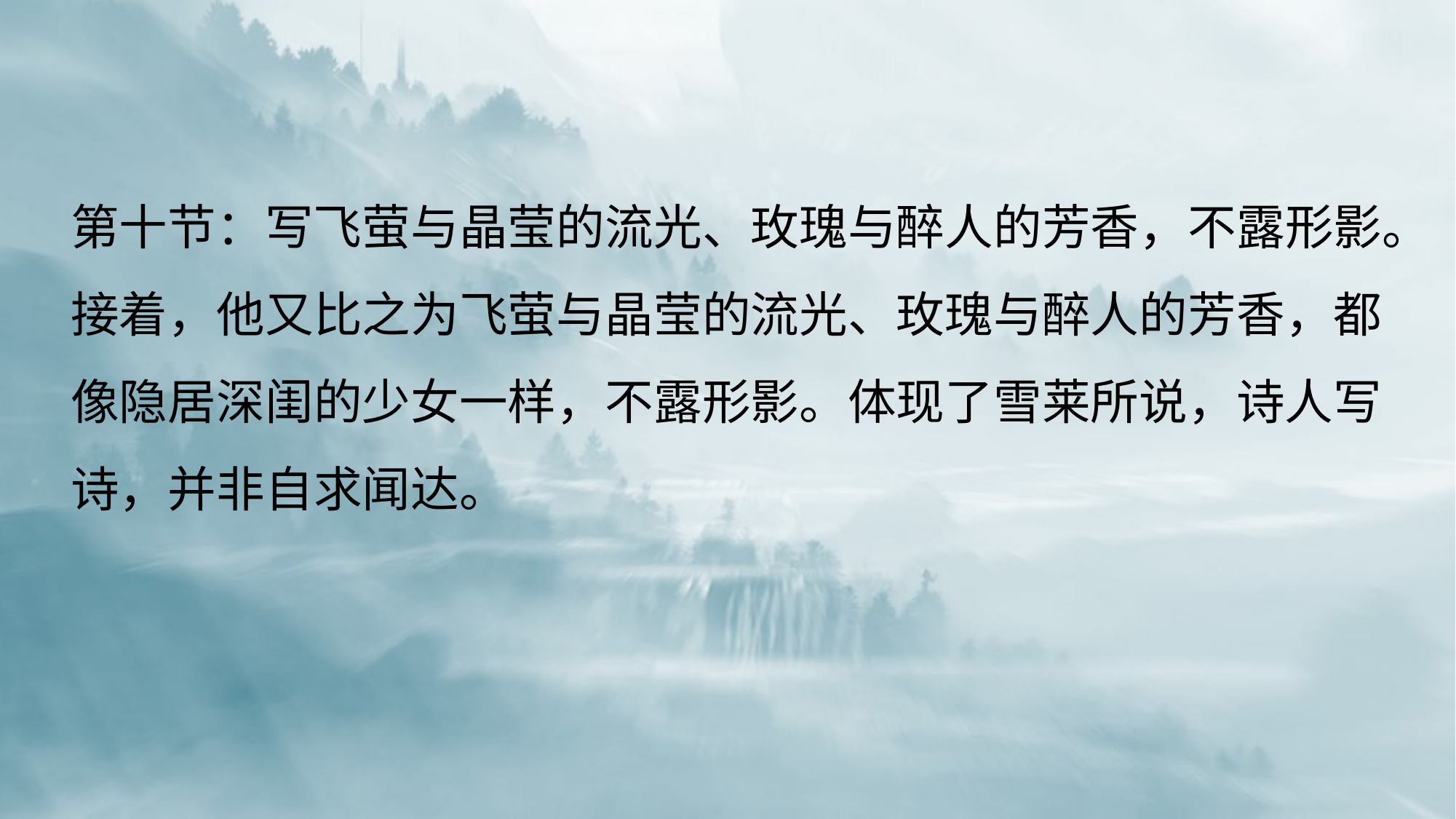

第十节：写飞萤与晶莹的流光、玫瑰与醉人的芳香，不露形影。接着，他又比之为飞萤与晶莹的流光、玫瑰与醉人的芳香，都像隐居深闺的少女一样，不露形影。体现了雪莱所说，诗人写诗，并非自求闻达。